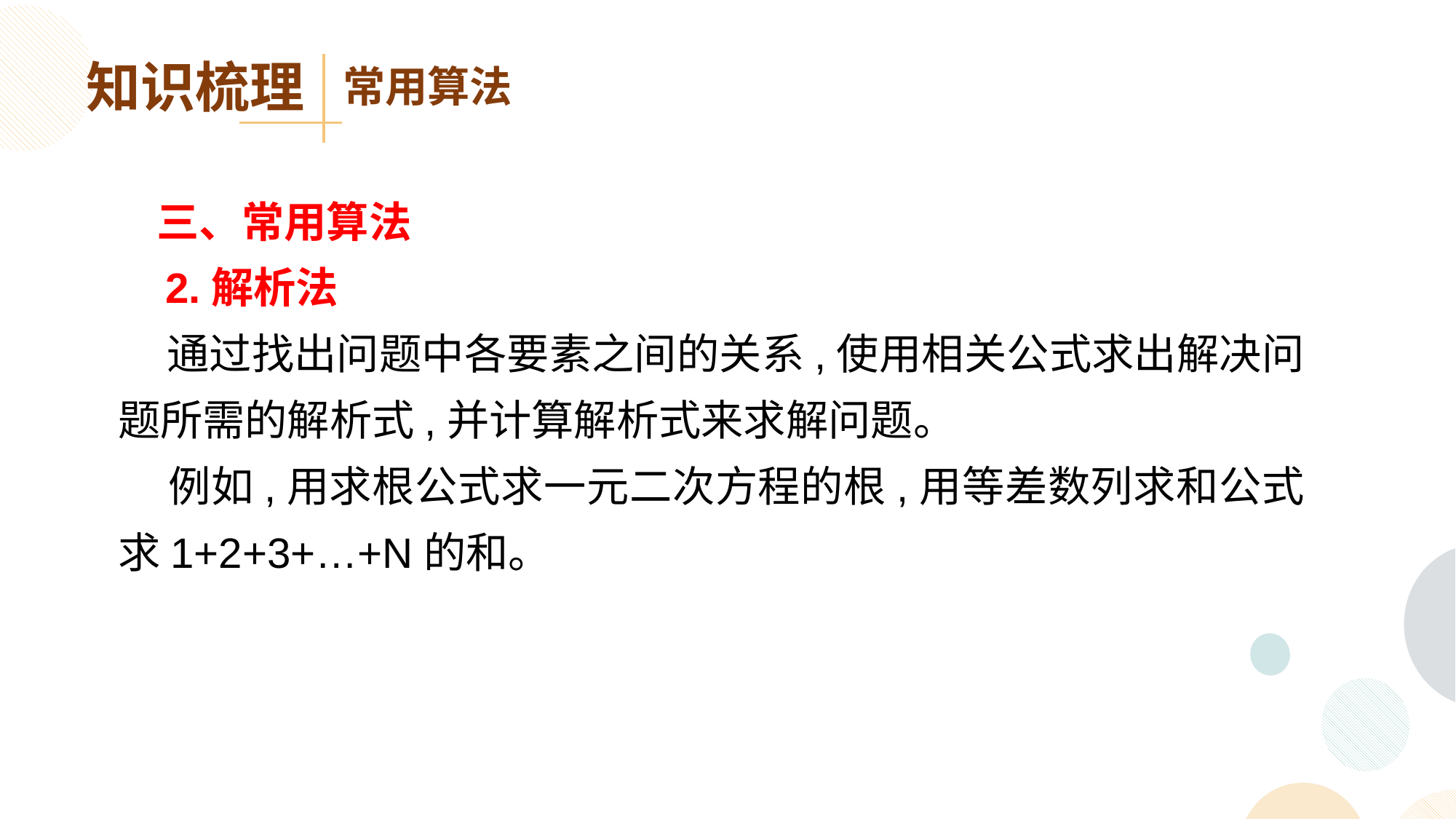

知识梳理
常用算法
   三、常用算法
    2.解析法
    通过找出问题中各要素之间的关系,使用相关公式求出解决问题所需的解析式,并计算解析式来求解问题。
    例如,用求根公式求一元二次方程的根,用等差数列求和公式求1+2+3+…+N的和。